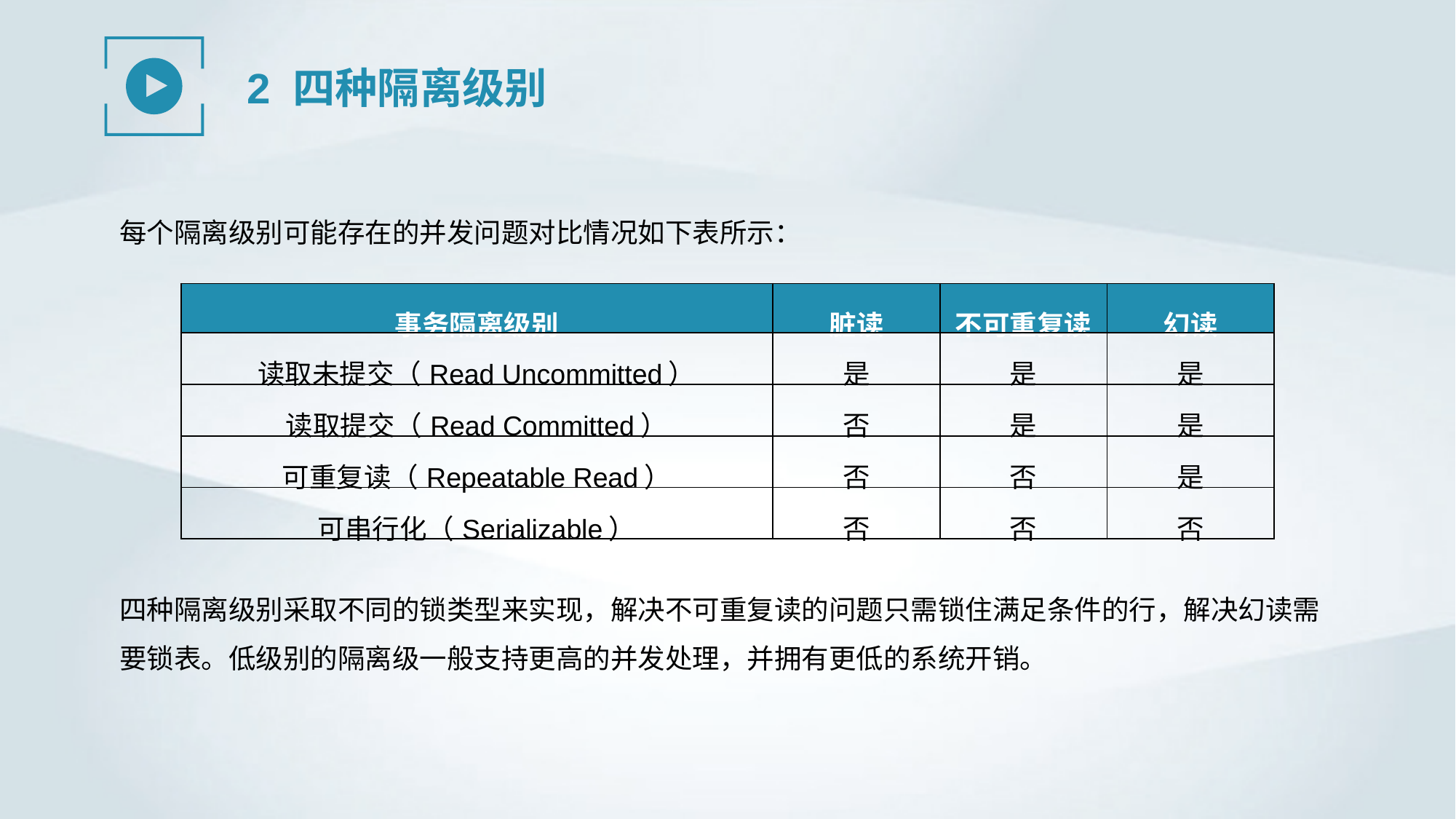

2 四种隔离级别
每个隔离级别可能存在的并发问题对比情况如下表所示：
| 事务隔离级别 | 脏读 | 不可重复读 | 幻读 |
| --- | --- | --- | --- |
| 读取未提交（Read Uncommitted） | 是 | 是 | 是 |
| 读取提交（Read Committed） | 否 | 是 | 是 |
| 可重复读（Repeatable Read） | 否 | 否 | 是 |
| 可串行化（Serializable） | 否 | 否 | 否 |
四种隔离级别采取不同的锁类型来实现，解决不可重复读的问题只需锁住满足条件的行，解决幻读需要锁表。低级别的隔离级一般支持更高的并发处理，并拥有更低的系统开销。